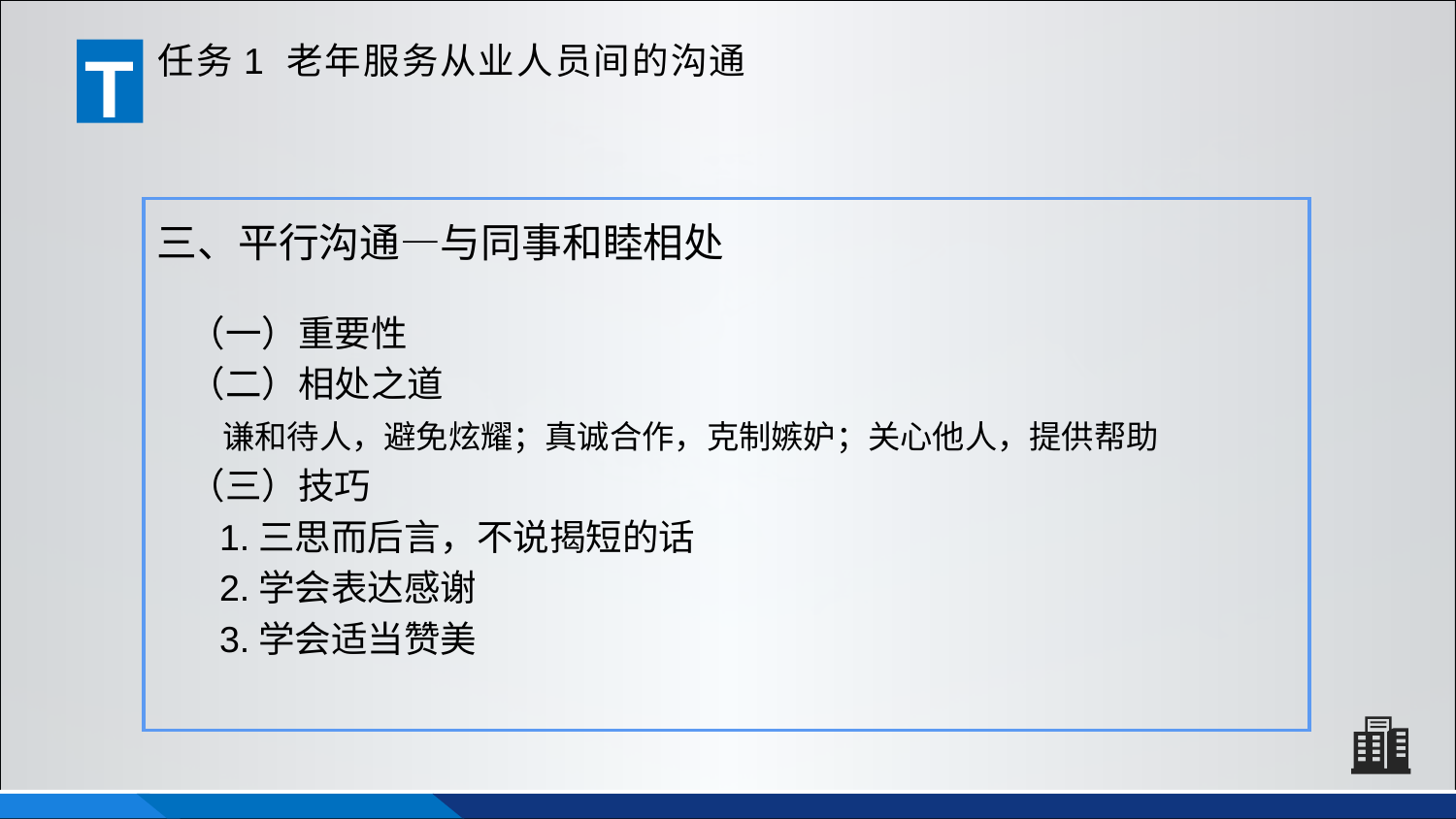

T
任务1 老年服务从业人员间的沟通

三、平行沟通—与同事和睦相处
（一）重要性
（二）相处之道
   谦和待人，避免炫耀；真诚合作，克制嫉妒；关心他人，提供帮助
（三）技巧
   1.三思而后言，不说揭短的话
   2.学会表达感谢
   3.学会适当赞美